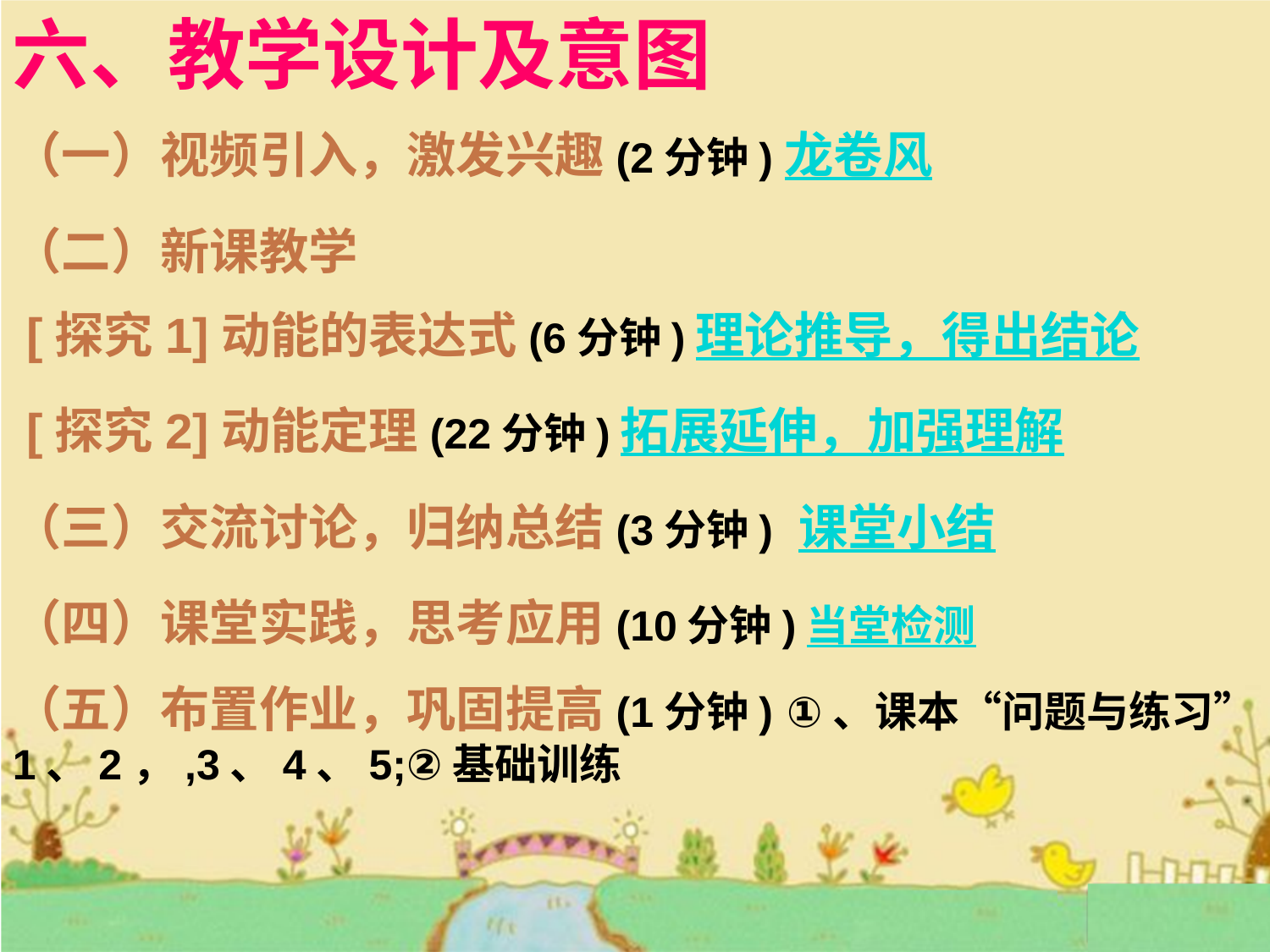

六、教学设计及意图
（一）视频引入，激发兴趣(2分钟) 龙卷风
（二）新课教学
 [探究1]动能的表达式(6分钟)理论推导，得出结论
 [探究2]动能定理(22分钟)拓展延伸，加强理解
（三）交流讨论，归纳总结(3分钟) 课堂小结
（四）课堂实践，思考应用(10分钟)当堂检测
（五）布置作业，巩固提高(1分钟) ①、课本“问题与练习” 1、2，,3、4、5;②基础训练